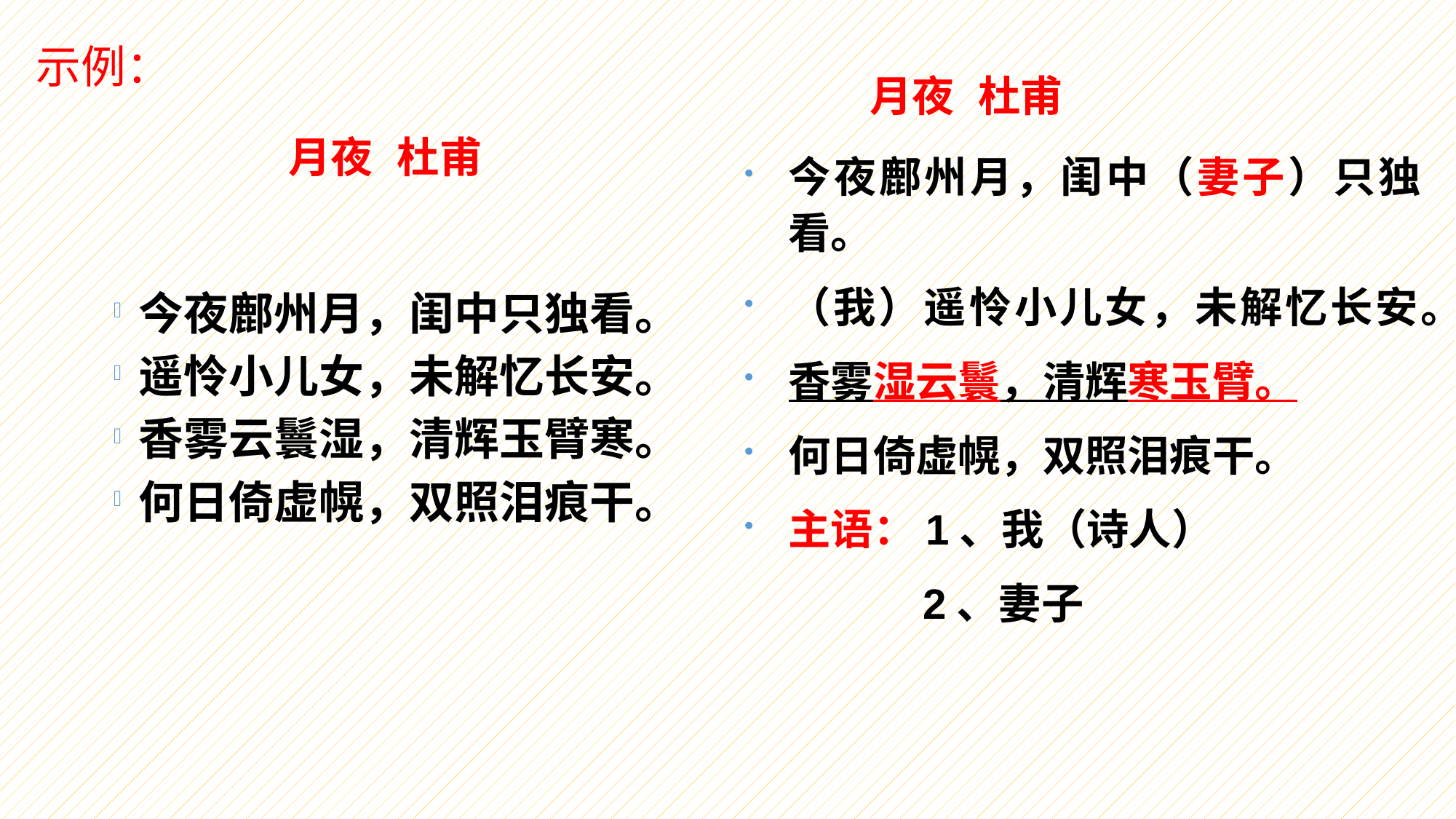

# 示例：
月夜  杜甫
月夜  杜甫

今夜鄜州月，闺中（妻子）只独看。
（我）遥怜小儿女，未解忆长安。
香雾湿云鬟，清辉寒玉臂。
何日倚虚幌，双照泪痕干。
主语：1、我（诗人）
               2、妻子
今夜鄜州月，闺中只独看。
遥怜小儿女，未解忆长安。
香雾云鬟湿，清辉玉臂寒。
何日倚虚幌，双照泪痕干。